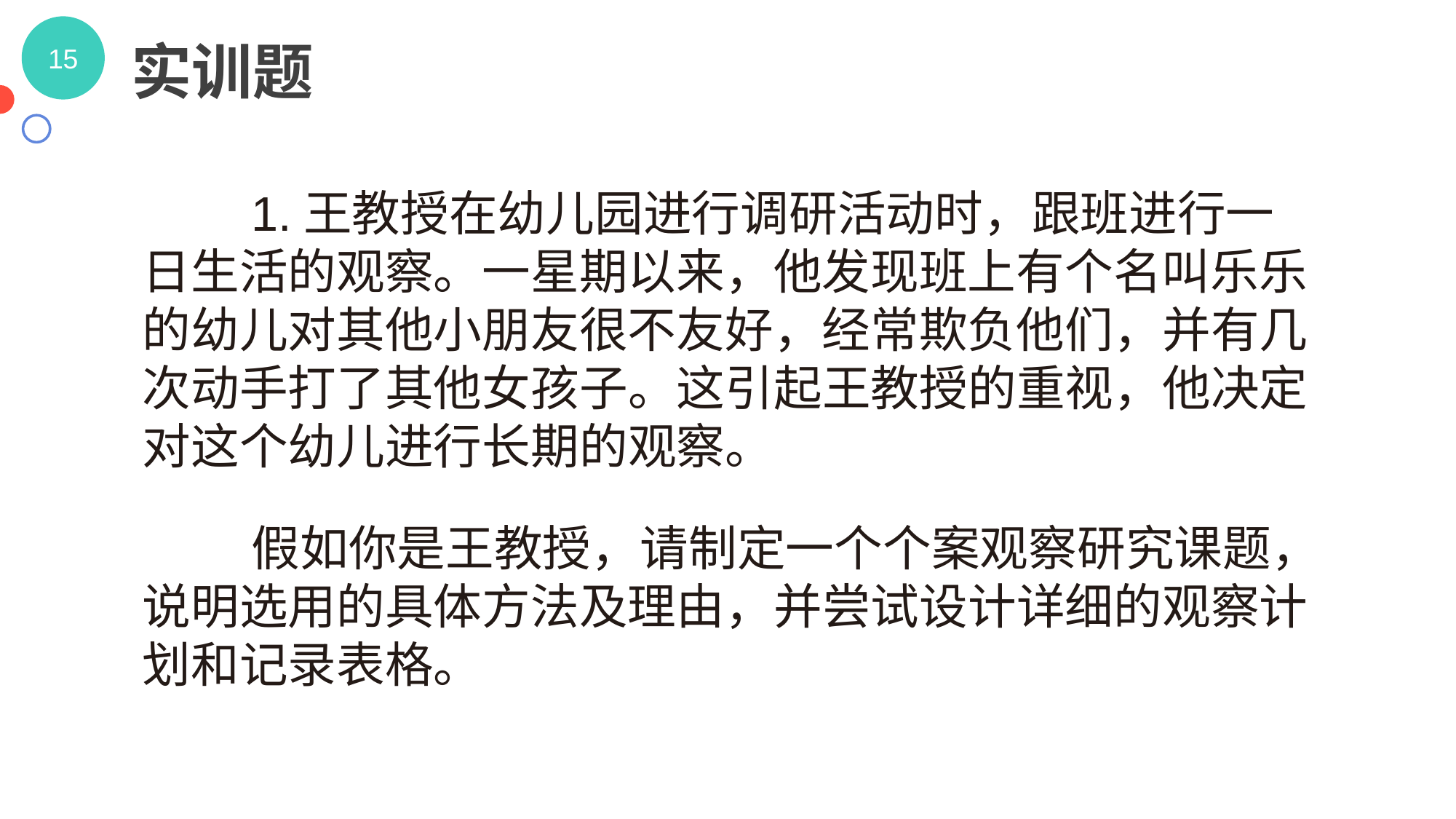

实训题
	1.王教授在幼儿园进行调研活动时，跟班进行一日生活的观察。一星期以来，他发现班上有个名叫乐乐的幼儿对其他小朋友很不友好，经常欺负他们，并有几次动手打了其他女孩子。这引起王教授的重视，他决定对这个幼儿进行长期的观察。

	假如你是王教授，请制定一个个案观察研究课题，说明选用的具体方法及理由，并尝试设计详细的观察计划和记录表格。